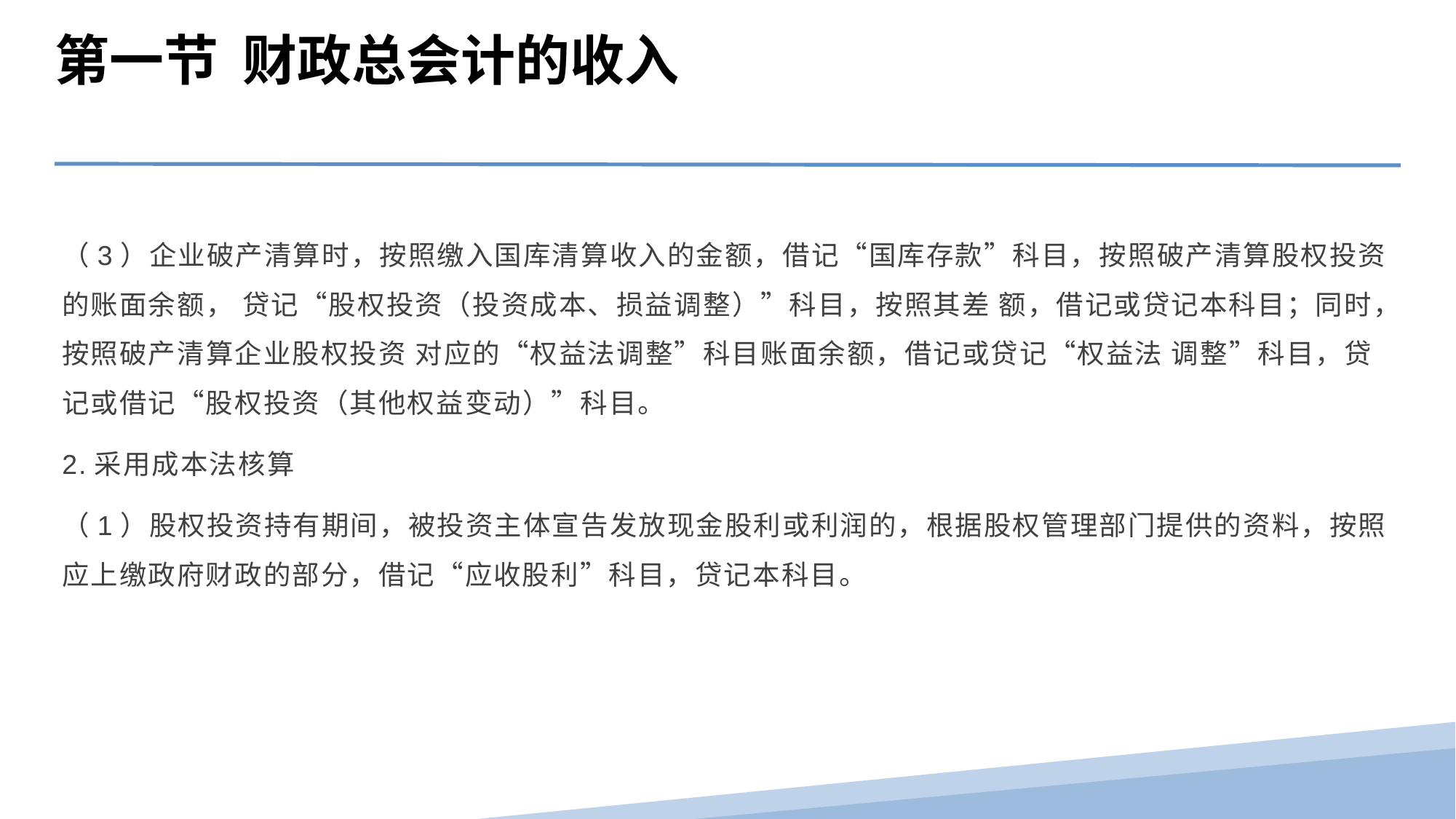

第一节  财政总会计的收入

（3）企业破产清算时，按照缴入国库清算收入的金额，借记“国库存款”科目，按照破产清算股权投资的账面余额， 贷记“股权投资（投资成本、损益调整）”科目，按照其差 额，借记或贷记本科目；同时，按照破产清算企业股权投资 对应的“权益法调整”科目账面余额，借记或贷记“权益法 调整”科目，贷记或借记“股权投资（其他权益变动）”科目。
2.采用成本法核算
（1）股权投资持有期间，被投资主体宣告发放现金股利或利润的，根据股权管理部门提供的资料，按照应上缴政府财政的部分，借记“应收股利”科目，贷记本科目。